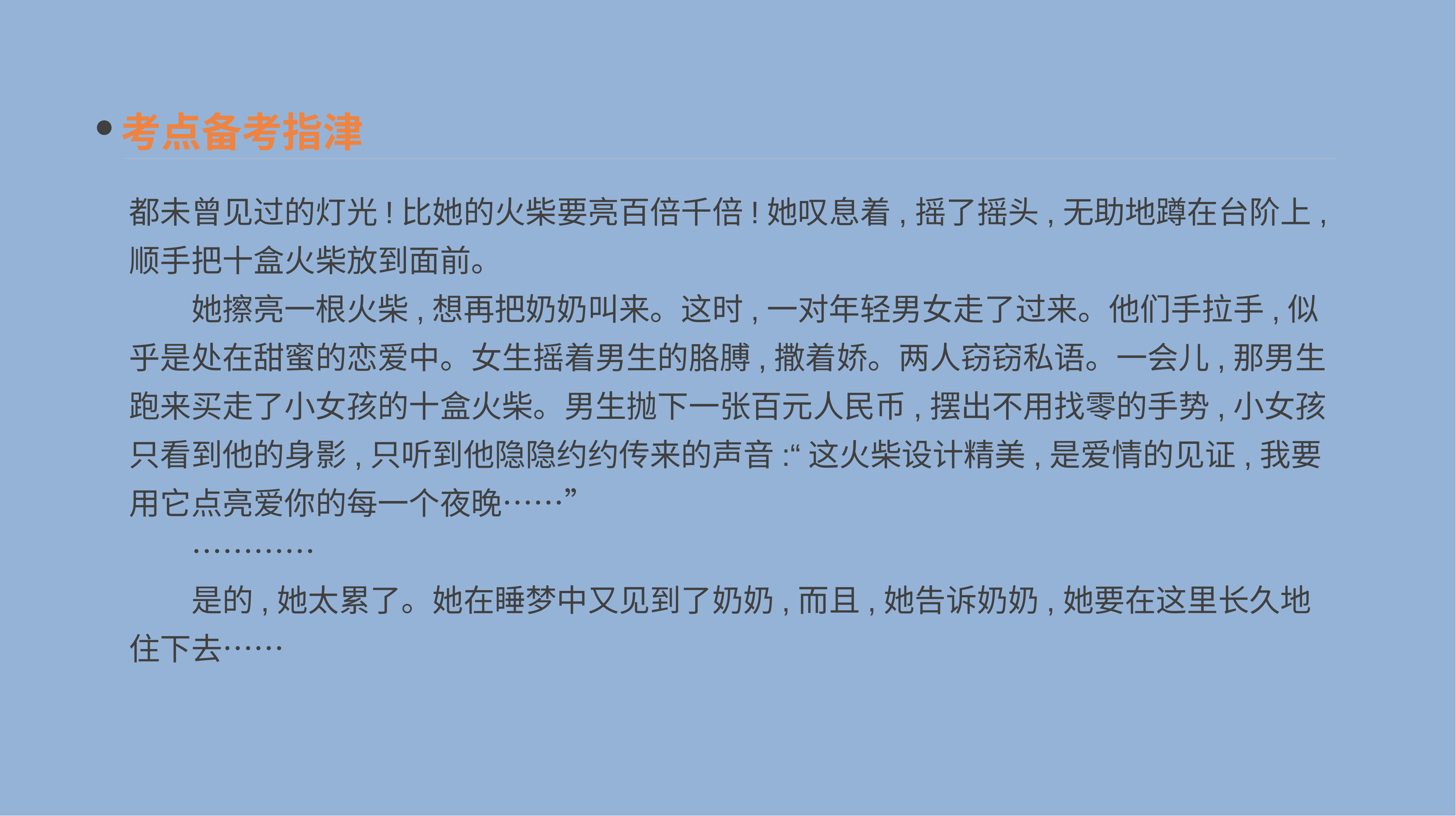

考点备考指津

都未曾见过的灯光!比她的火柴要亮百倍千倍!她叹息着,摇了摇头,无助地蹲在台阶上,顺手把十盒火柴放到面前。
　　她擦亮一根火柴,想再把奶奶叫来。这时,一对年轻男女走了过来。他们手拉手,似乎是处在甜蜜的恋爱中。女生摇着男生的胳膊,撒着娇。两人窃窃私语。一会儿,那男生跑来买走了小女孩的十盒火柴。男生抛下一张百元人民币,摆出不用找零的手势,小女孩只看到他的身影,只听到他隐隐约约传来的声音:“这火柴设计精美,是爱情的见证,我要用它点亮爱你的每一个夜晚……”
　　…………
　　是的,她太累了。她在睡梦中又见到了奶奶,而且,她告诉奶奶,她要在这里长久地住下去……